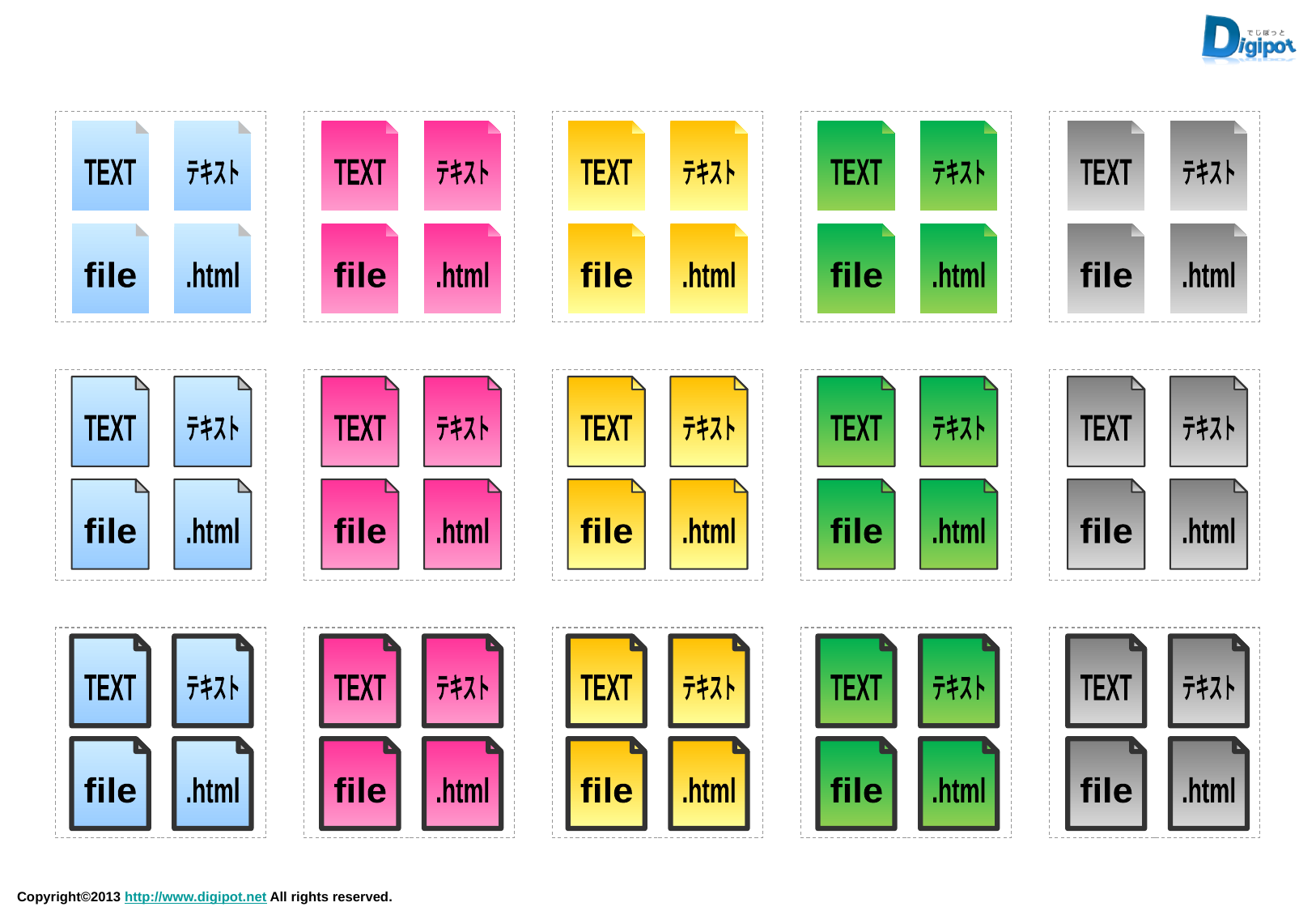

TEXT

テキスト

TEXT

テキスト

TEXT

テキスト

TEXT

テキスト

TEXT

テキスト

file

.html

file

.html

file

.html

file

.html

file

.html

TEXT

テキスト

TEXT

テキスト

TEXT

テキスト

TEXT

テキスト

TEXT

テキスト

file

.html

file

.html

file

.html

file

.html

file

.html

TEXT

テキスト

TEXT

テキスト

TEXT

テキスト

TEXT

テキスト

TEXT

テキスト

file

.html

file

.html

file

.html

file

.html

file

.html